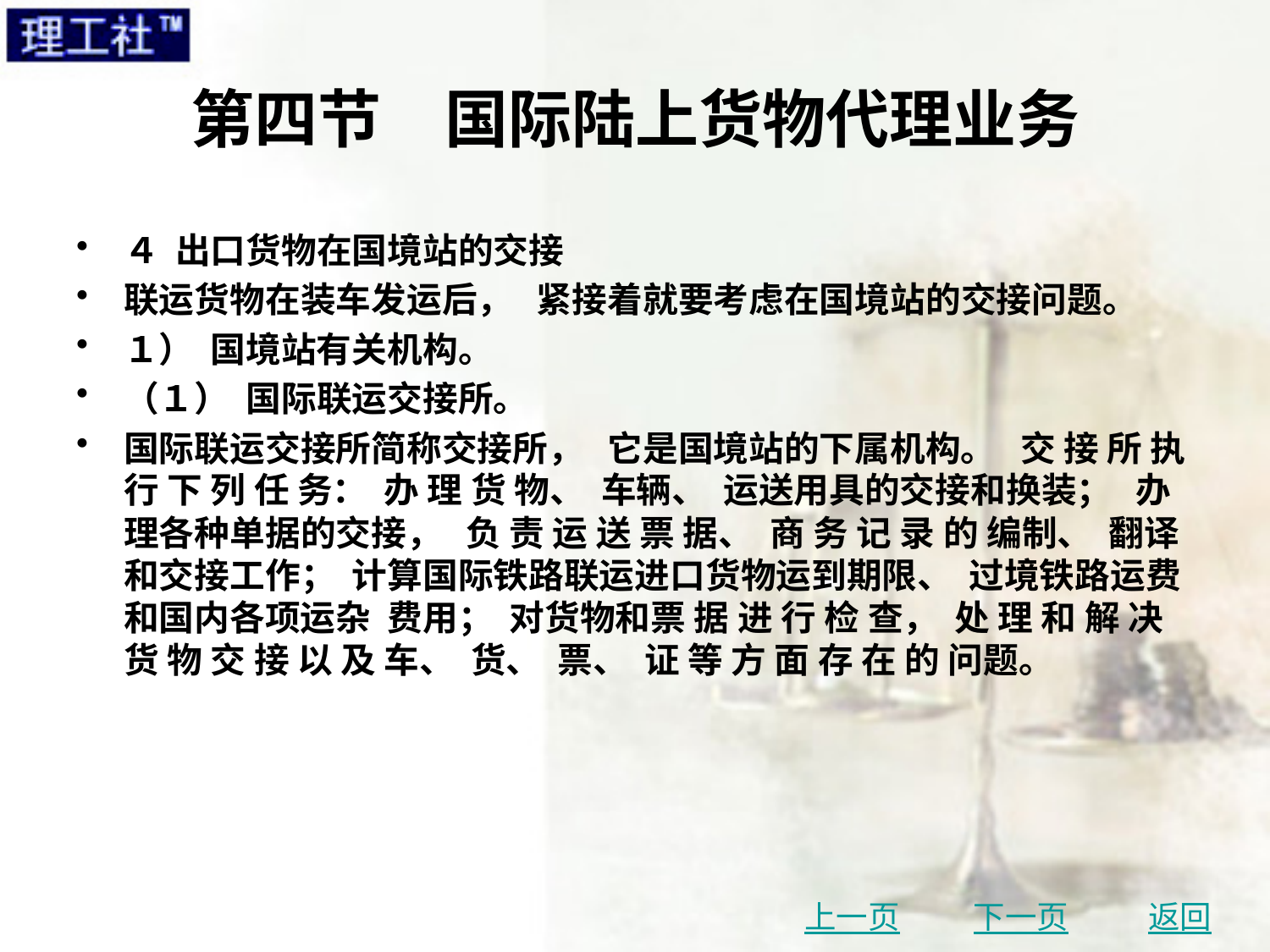

# 第四节　国际陆上货物代理业务
４  出口货物在国境站的交接
联运货物在装车发运后，   紧接着就要考虑在国境站的交接问题。
１）  国境站有关机构。
（１）  国际联运交接所。
国际联运交接所简称交接所，   它是国境站的下属机构。   交 接 所 执 行 下 列 任 务：  办 理 货 物、  车辆、  运送用具的交接和换装；   办理各种单据的交接，   负 责 运 送 票 据、  商 务 记 录 的 编制、  翻译和交接工作；  计算国际铁路联运进口货物运到期限、  过境铁路运费和国内各项运杂  费用；  对货物和票 据 进 行 检 查，  处 理 和 解 决 货 物 交 接 以 及 车、  货、  票、  证 等 方 面 存 在 的 问题。

上一页
下一页
返回